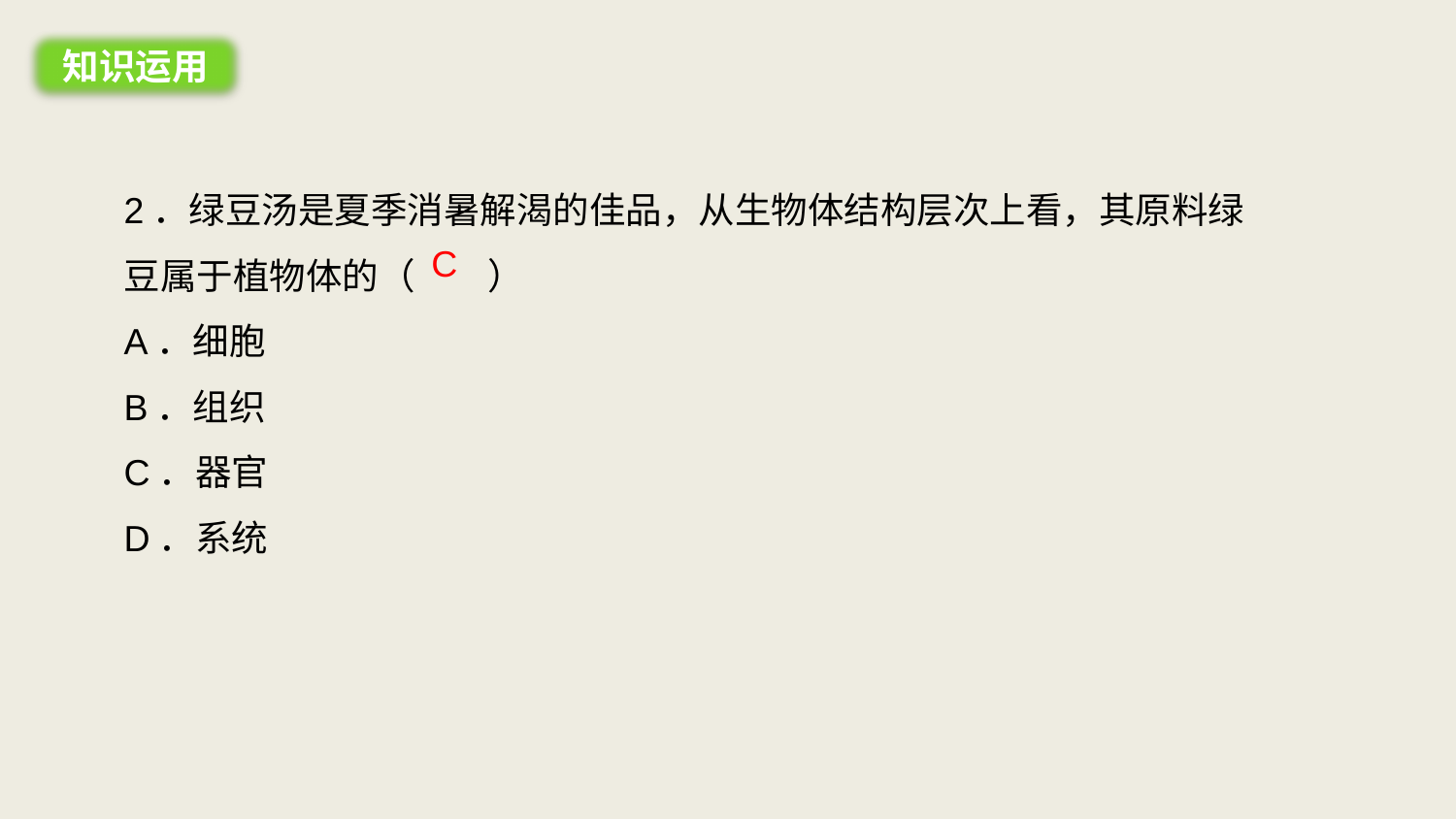

知识运用
2．绿豆汤是夏季消暑解渴的佳品，从生物体结构层次上看，其原料绿豆属于植物体的（　　）
A．细胞
B．组织
C．器官
D．系统
C